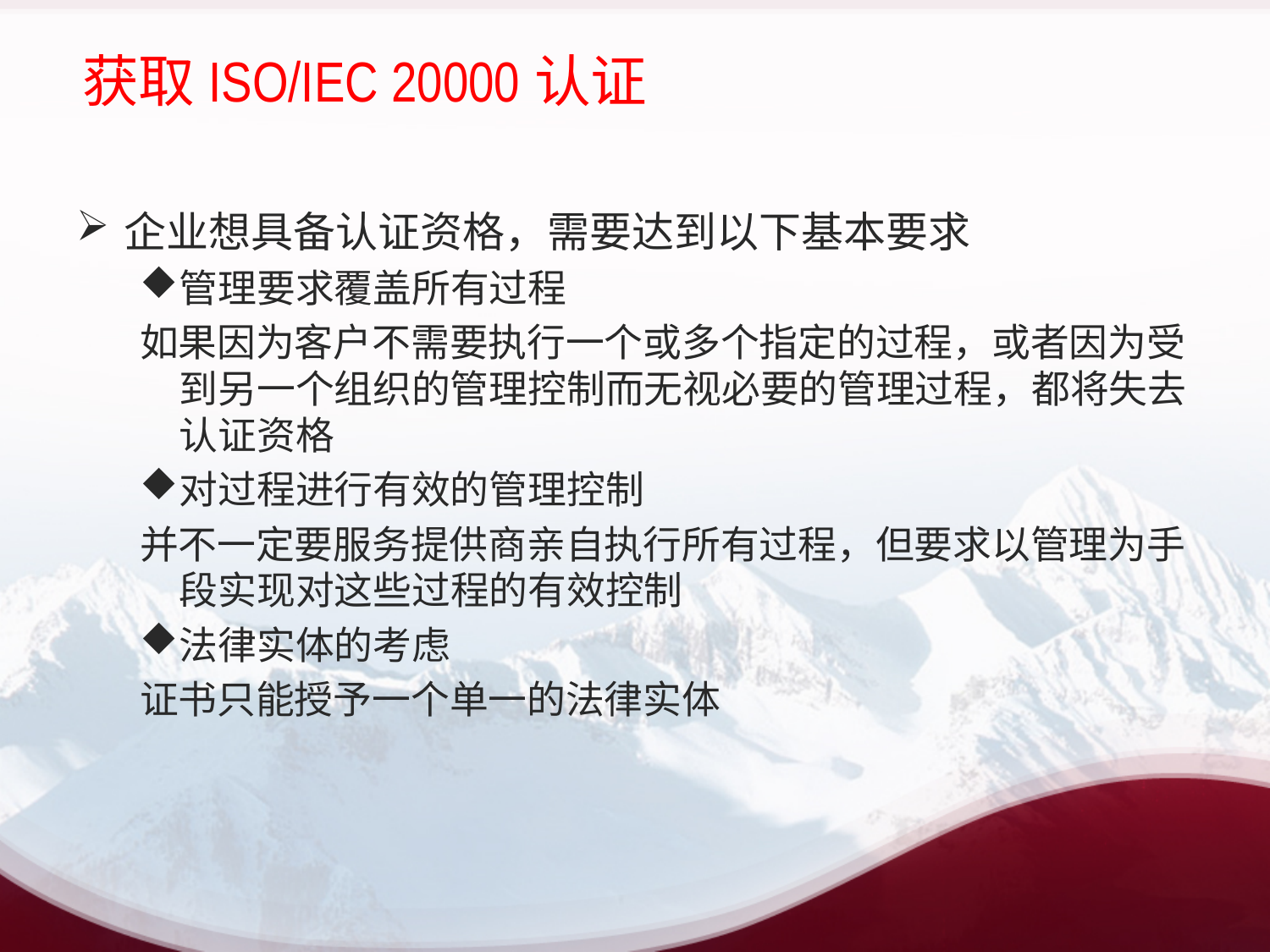

# 获取ISO/IEC 20000认证
企业想具备认证资格，需要达到以下基本要求
管理要求覆盖所有过程
如果因为客户不需要执行一个或多个指定的过程，或者因为受到另一个组织的管理控制而无视必要的管理过程，都将失去认证资格
对过程进行有效的管理控制
并不一定要服务提供商亲自执行所有过程，但要求以管理为手段实现对这些过程的有效控制
法律实体的考虑
证书只能授予一个单一的法律实体